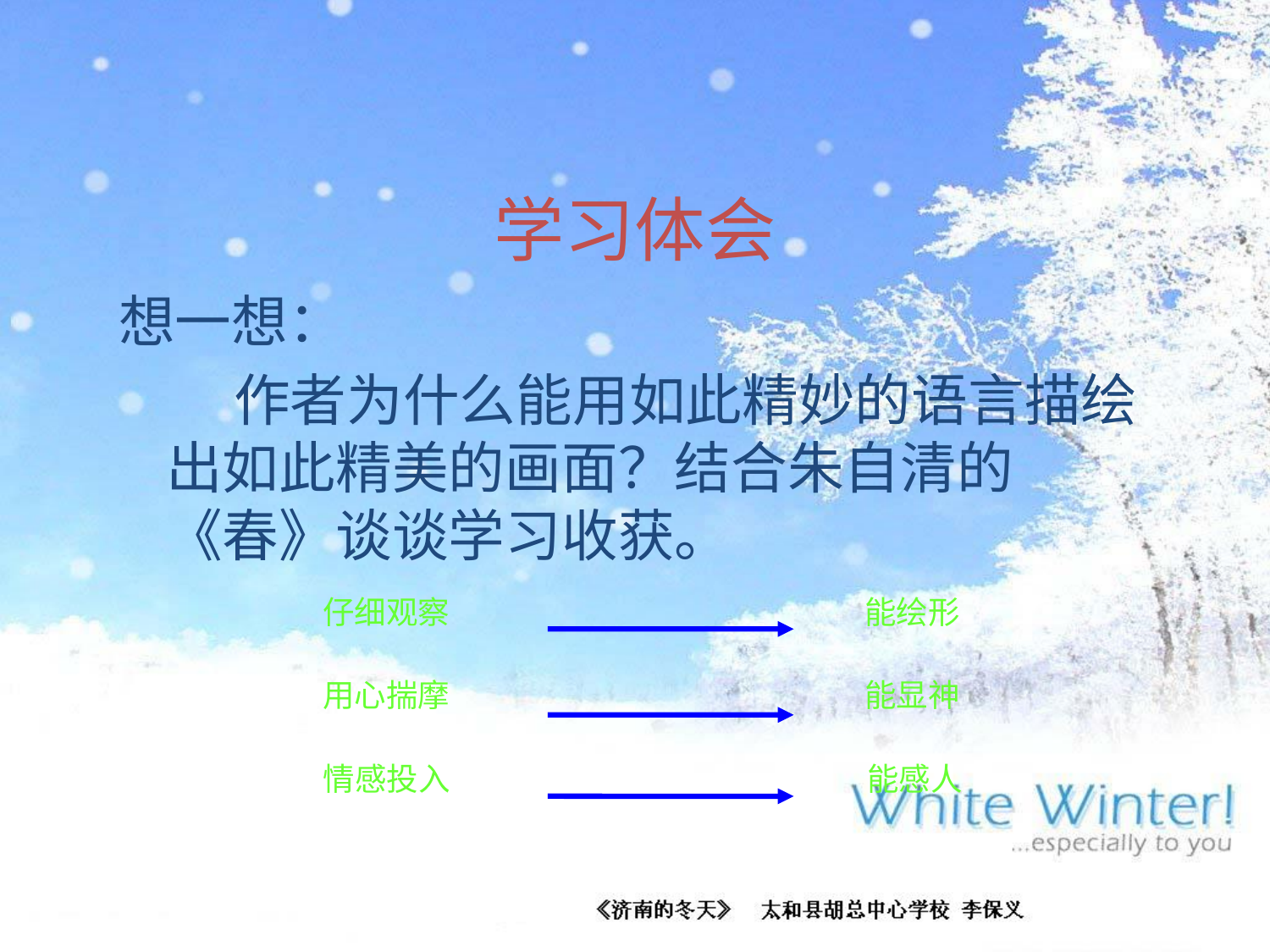

# 学习体会
想一想：
        作者为什么能用如此精妙的语言描绘出如此精美的画面？结合朱自清的《春》谈谈学习收获。
仔细观察
能绘形

用心揣摩
能显神

情感投入
能感人